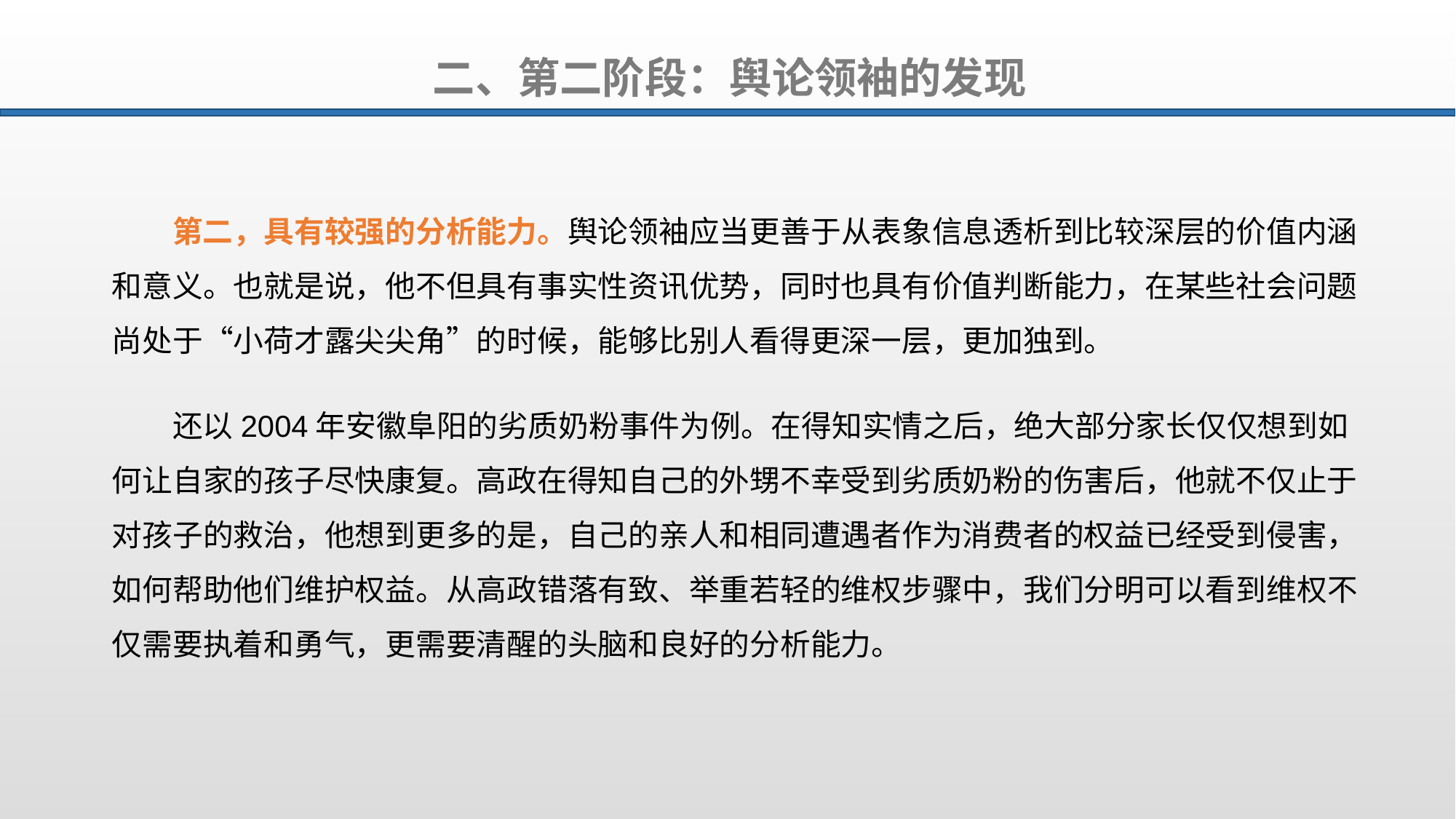

二、第二阶段：舆论领袖的发现

第二，具有较强的分析能力。舆论领袖应当更善于从表象信息透析到比较深层的价值内涵和意义。也就是说，他不但具有事实性资讯优势，同时也具有价值判断能力，在某些社会问题尚处于“小荷才露尖尖角”的时候，能够比别人看得更深一层，更加独到。
还以2004年安徽阜阳的劣质奶粉事件为例。在得知实情之后，绝大部分家长仅仅想到如何让自家的孩子尽快康复。高政在得知自己的外甥不幸受到劣质奶粉的伤害后，他就不仅止于对孩子的救治，他想到更多的是，自己的亲人和相同遭遇者作为消费者的权益已经受到侵害，如何帮助他们维护权益。从高政错落有致、举重若轻的维权步骤中，我们分明可以看到维权不仅需要执着和勇气，更需要清醒的头脑和良好的分析能力。